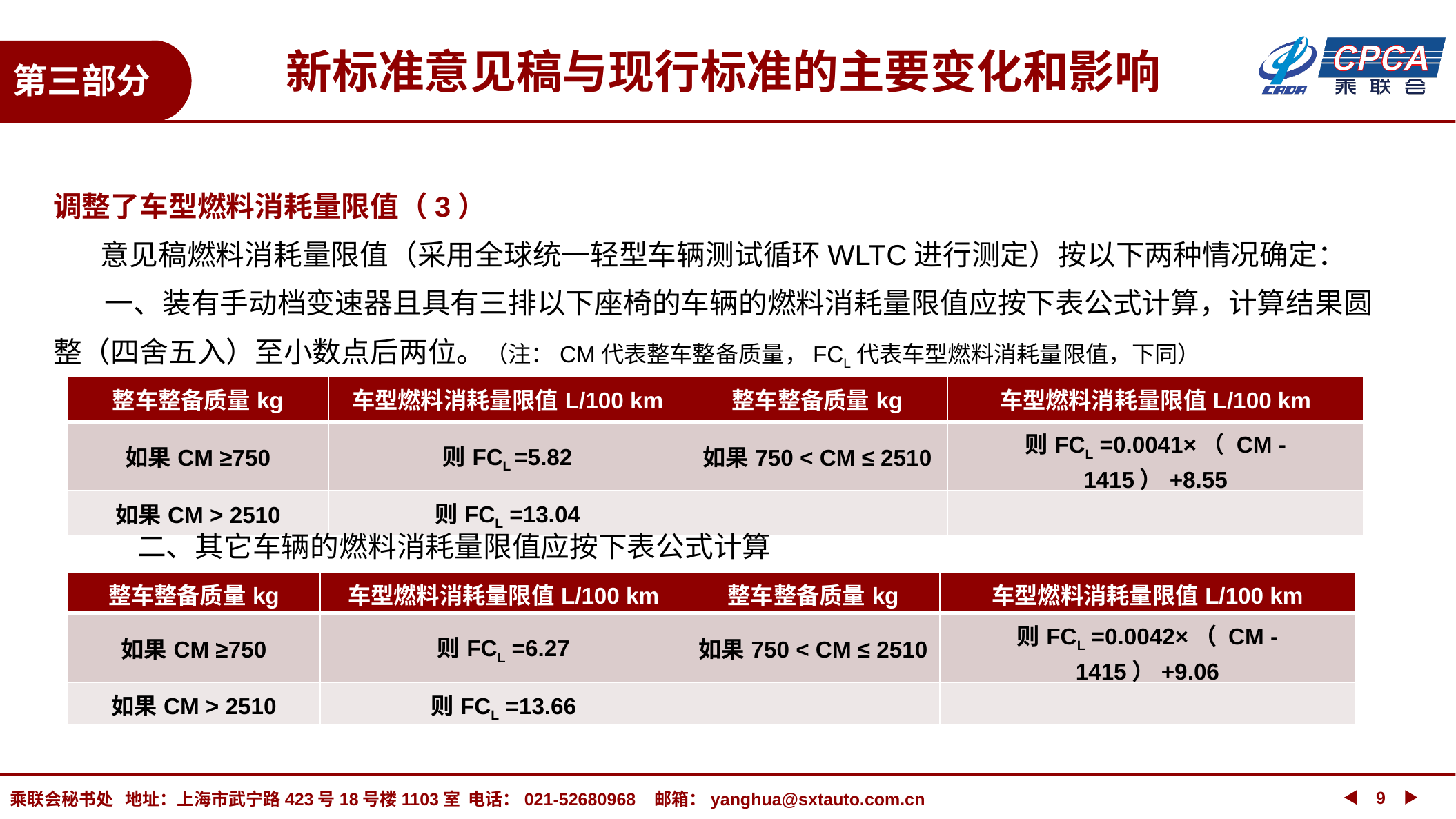

新标准意见稿与现行标准的主要变化和影响

第三部分
调整了车型燃料消耗量限值（3）
       意见稿燃料消耗量限值（采用全球统一轻型车辆测试循环WLTC进行测定）按以下两种情况确定：
       一、装有手动档变速器且具有三排以下座椅的车辆的燃料消耗量限值应按下表公式计算，计算结果圆整（四舍五入）至小数点后两位。（注：CM代表整车整备质量，FCL代表车型燃料消耗量限值，下同）
| 整车整备质量kg | 车型燃料消耗量限值L/100 km | 整车整备质量kg | 车型燃料消耗量限值L/100 km |
| --- | --- | --- | --- |
| 如果CM ≥750 | 则FCL =5.82 | 如果750 < CM ≤ 2510 | 则FCL =0.0041×（ CM -1415）+8.55 |
| 如果CM > 2510 | 则FCL =13.04 |  |  |
       二、其它车辆的燃料消耗量限值应按下表公式计算
| 整车整备质量kg | 车型燃料消耗量限值L/100 km | 整车整备质量kg | 车型燃料消耗量限值L/100 km |
| --- | --- | --- | --- |
| 如果CM ≥750 | 则FCL =6.27 | 如果750 < CM ≤ 2510 | 则FCL =0.0042×（ CM -1415）+9.06 |
| 如果CM > 2510 | 则FCL =13.66 |  |  |